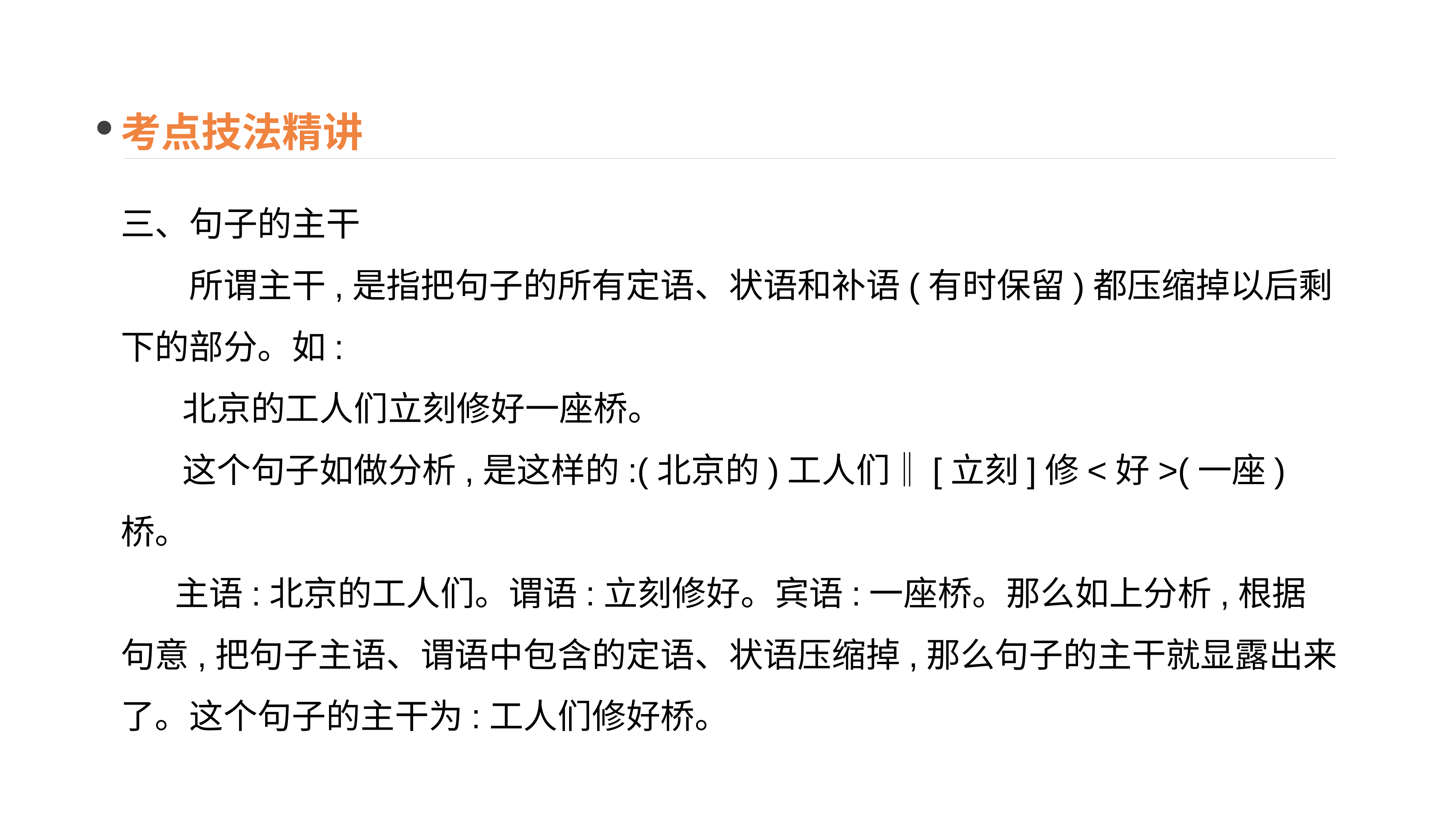

考点技法精讲

三、句子的主干
　　所谓主干,是指把句子的所有定语、状语和补语(有时保留)都压缩掉以后剩下的部分。如:
       北京的工人们立刻修好一座桥。
       这个句子如做分析,是这样的:(北京的)工人们‖[立刻]修<好>(一座)桥。
      主语:北京的工人们。谓语:立刻修好。宾语:一座桥。那么如上分析,根据句意,把句子主语、谓语中包含的定语、状语压缩掉,那么句子的主干就显露出来了。这个句子的主干为:工人们修好桥。